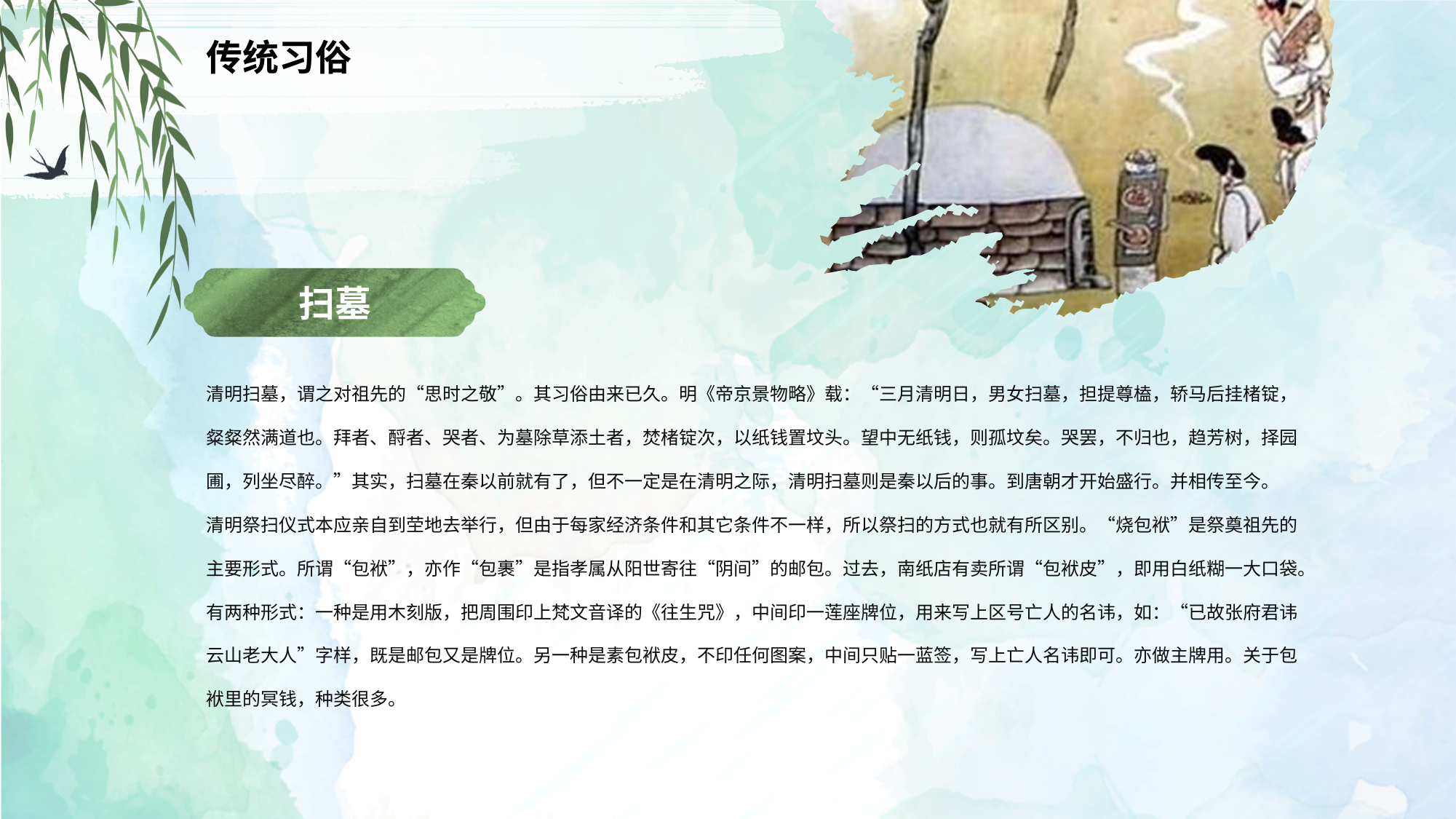

传统习俗

扫墓
清明扫墓，谓之对祖先的“思时之敬”。其习俗由来已久。明《帝京景物略》载：“三月清明日，男女扫墓，担提尊榼，轿马后挂楮锭，粲粲然满道也。拜者、酹者、哭者、为墓除草添土者，焚楮锭次，以纸钱置坟头。望中无纸钱，则孤坟矣。哭罢，不归也，趋芳树，择园圃，列坐尽醉。”其实，扫墓在秦以前就有了，但不一定是在清明之际，清明扫墓则是秦以后的事。到唐朝才开始盛行。并相传至今。
清明祭扫仪式本应亲自到茔地去举行，但由于每家经济条件和其它条件不一样，所以祭扫的方式也就有所区别。“烧包袱”是祭奠祖先的主要形式。所谓“包袱”，亦作“包裹”是指孝属从阳世寄往“阴间”的邮包。过去，南纸店有卖所谓“包袱皮”，即用白纸糊一大口袋。有两种形式：一种是用木刻版，把周围印上梵文音译的《往生咒》，中间印一莲座牌位，用来写上区号亡人的名讳，如：“已故张府君讳云山老大人”字样，既是邮包又是牌位。另一种是素包袱皮，不印任何图案，中间只贴一蓝签，写上亡人名讳即可。亦做主牌用。关于包袱里的冥钱，种类很多。